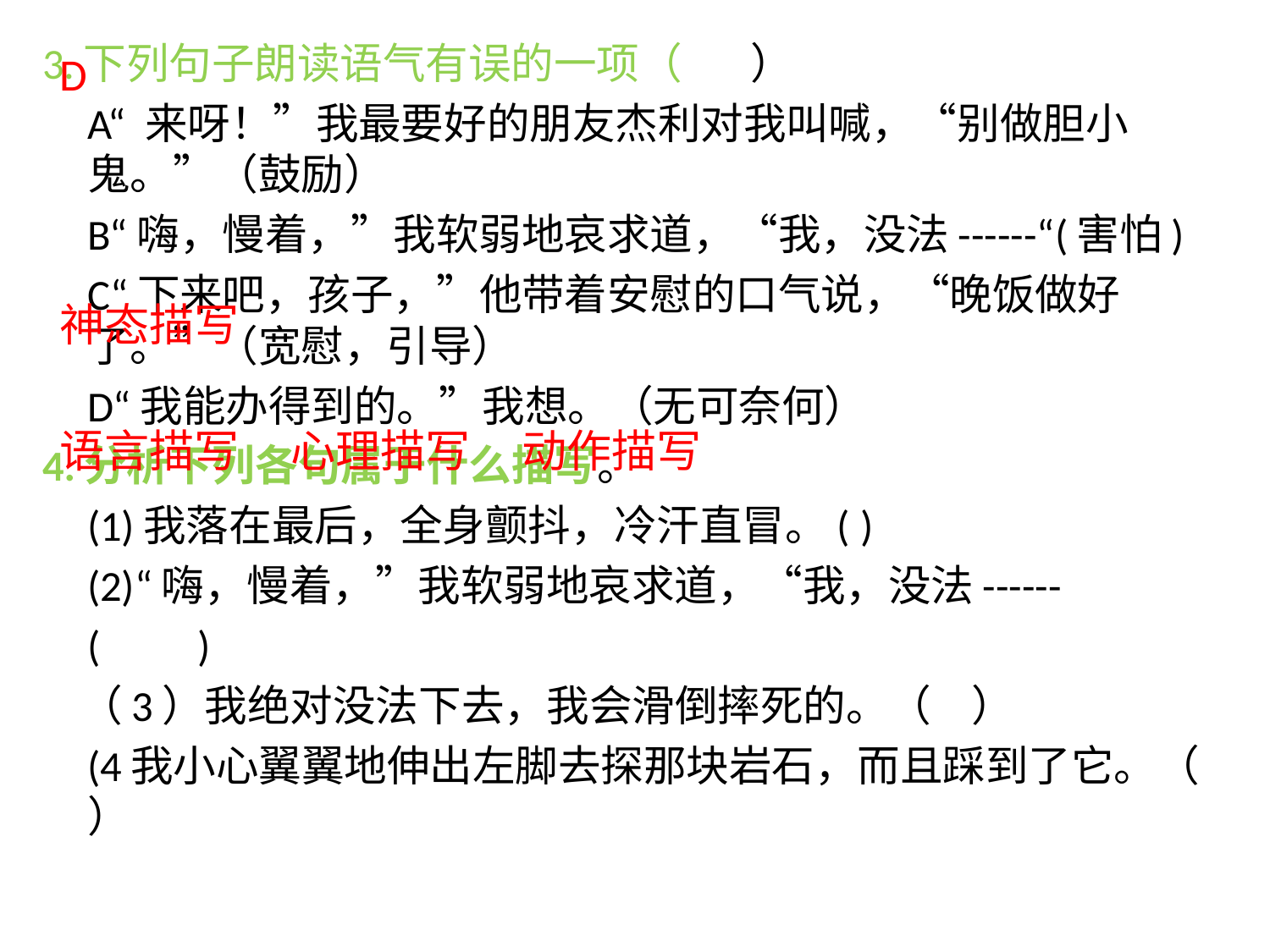

3.下列句子朗读语气有误的一项（		）
	A“ 来呀！”我最要好的朋友杰利对我叫喊，“别做胆小鬼。”（鼓励）
	B“嗨，慢着，”我软弱地哀求道，“我，没法------“(害怕)
	C“下来吧，孩子，”他带着安慰的口气说，“晚饭做好了。”（宽慰，引导）
	D“我能办得到的。”我想。（无可奈何）
4.分析下列各句属于什么描写。
	(1)我落在最后，全身颤抖，冷汗直冒。(			)
	(2)“嗨，慢着，”我软弱地哀求道，“我，没法------
   							(		)
   （3）我绝对没法下去，我会滑倒摔死的。（			）
	(4我小心翼翼地伸出左脚去探那块岩石，而且踩到了它。（				）

							D

																										神态描写

								语言描写  																	心理描写  																					动作描写